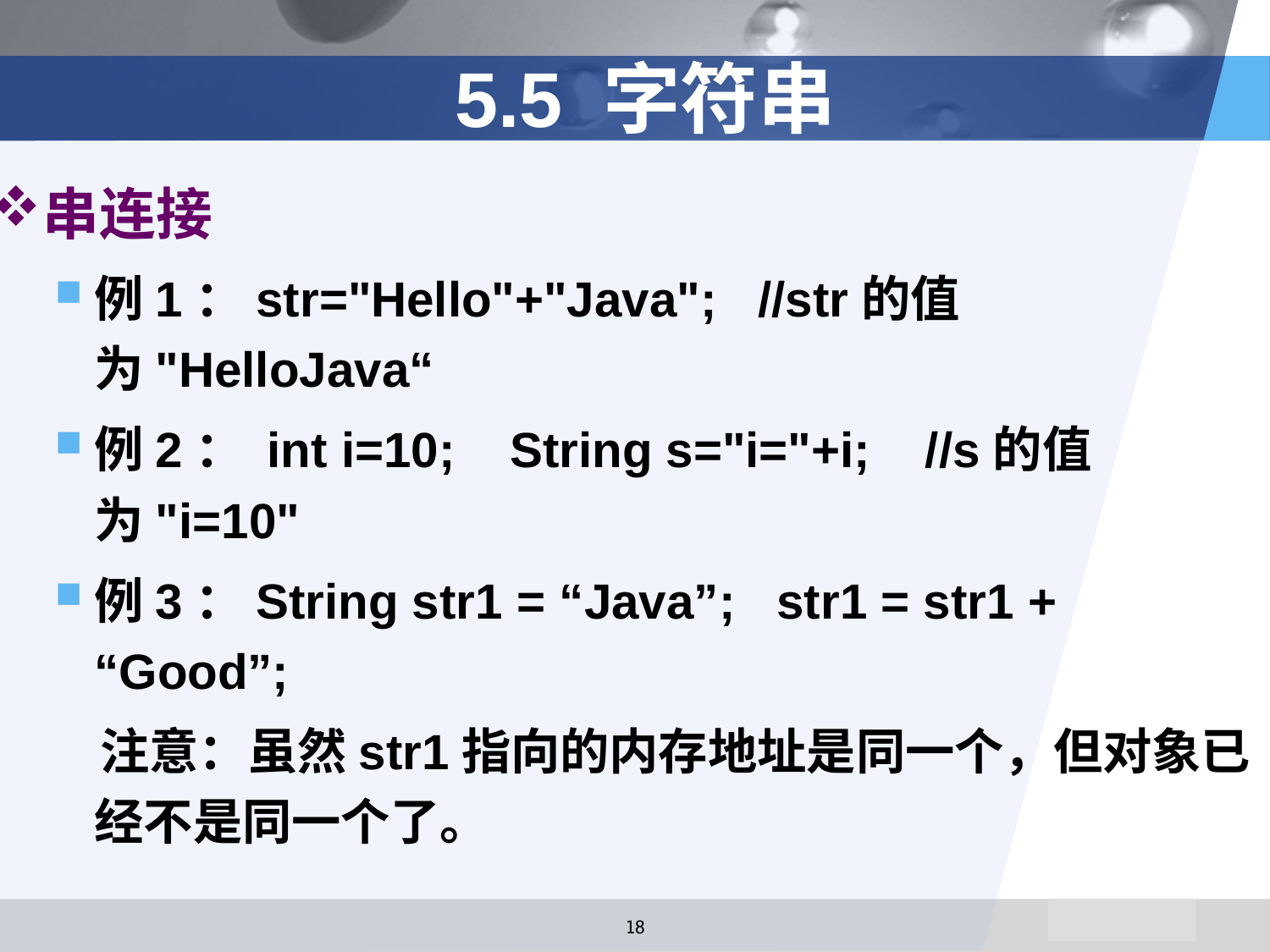

# 5.5 字符串
串连接
例1：str="Hello"+"Java";   //str的值为"HelloJava“
例2： int i=10;    String s="i="+i;    //s的值为"i=10"
例3：String str1 = “Java”;   str1 = str1 + “Good”;
   注意：虽然str1指向的内存地址是同一个，但对象已经不是同一个了。

18